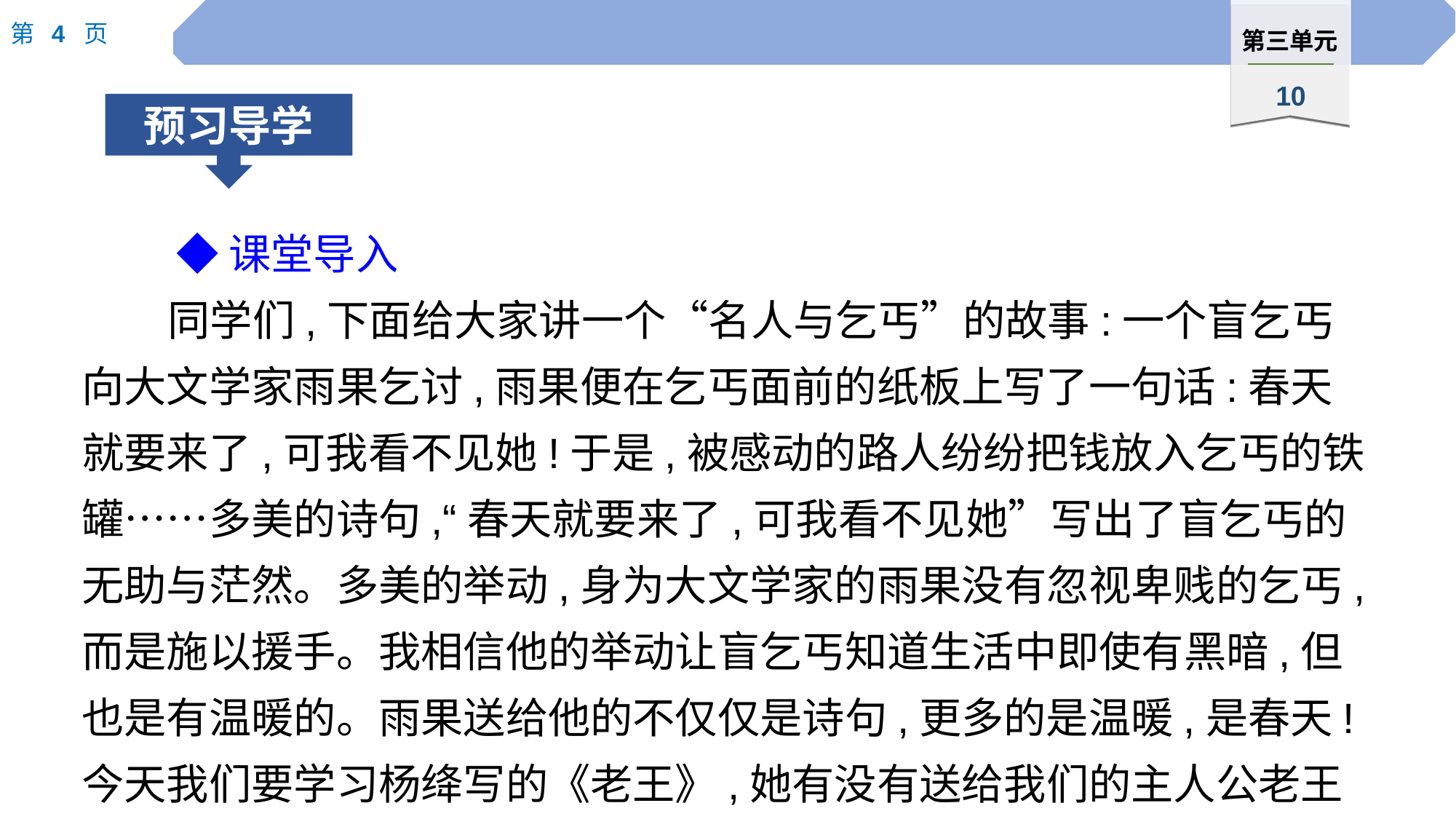

◆课堂导入

同学们,下面给大家讲一个“名人与乞丐”的故事:一个盲乞丐向大文学家雨果乞讨,雨果便在乞丐面前的纸板上写了一句话:春天就要来了,可我看不见她!于是,被感动的路人纷纷把钱放入乞丐的铁罐……多美的诗句,“春天就要来了,可我看不见她”写出了盲乞丐的无助与茫然。多美的举动,身为大文学家的雨果没有忽视卑贱的乞丐,而是施以援手。我相信他的举动让盲乞丐知道生活中即使有黑暗,但也是有温暖的。雨果送给他的不仅仅是诗句,更多的是温暖,是春天!今天我们要学习杨绛写的《老王》,她有没有送给我们的主人公老王一个春天呢?